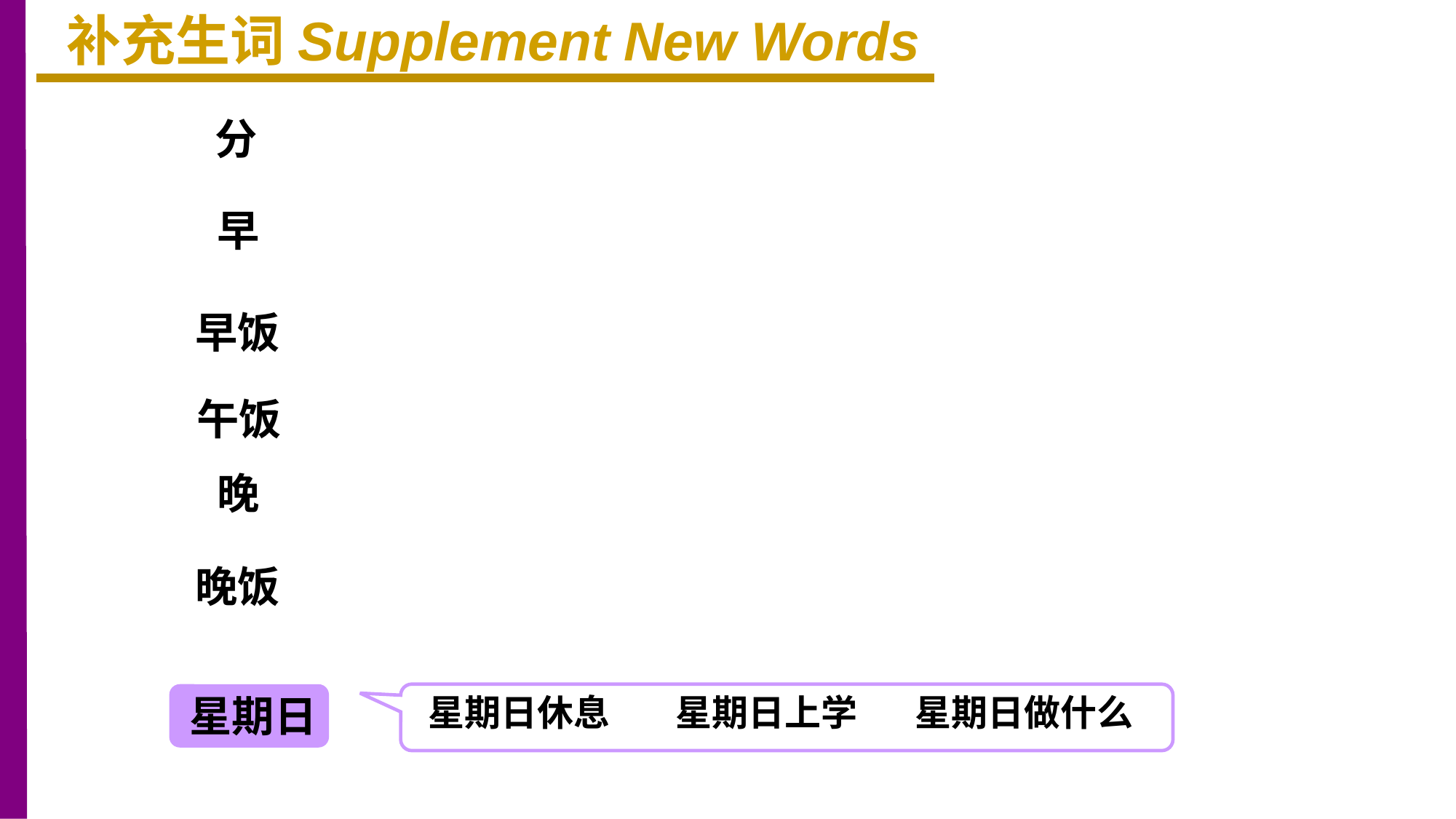

补充生词Supplement New Words
分
早
早饭
午饭
晚
晚饭
星期日休息        星期日上学       星期日做什么

星期日